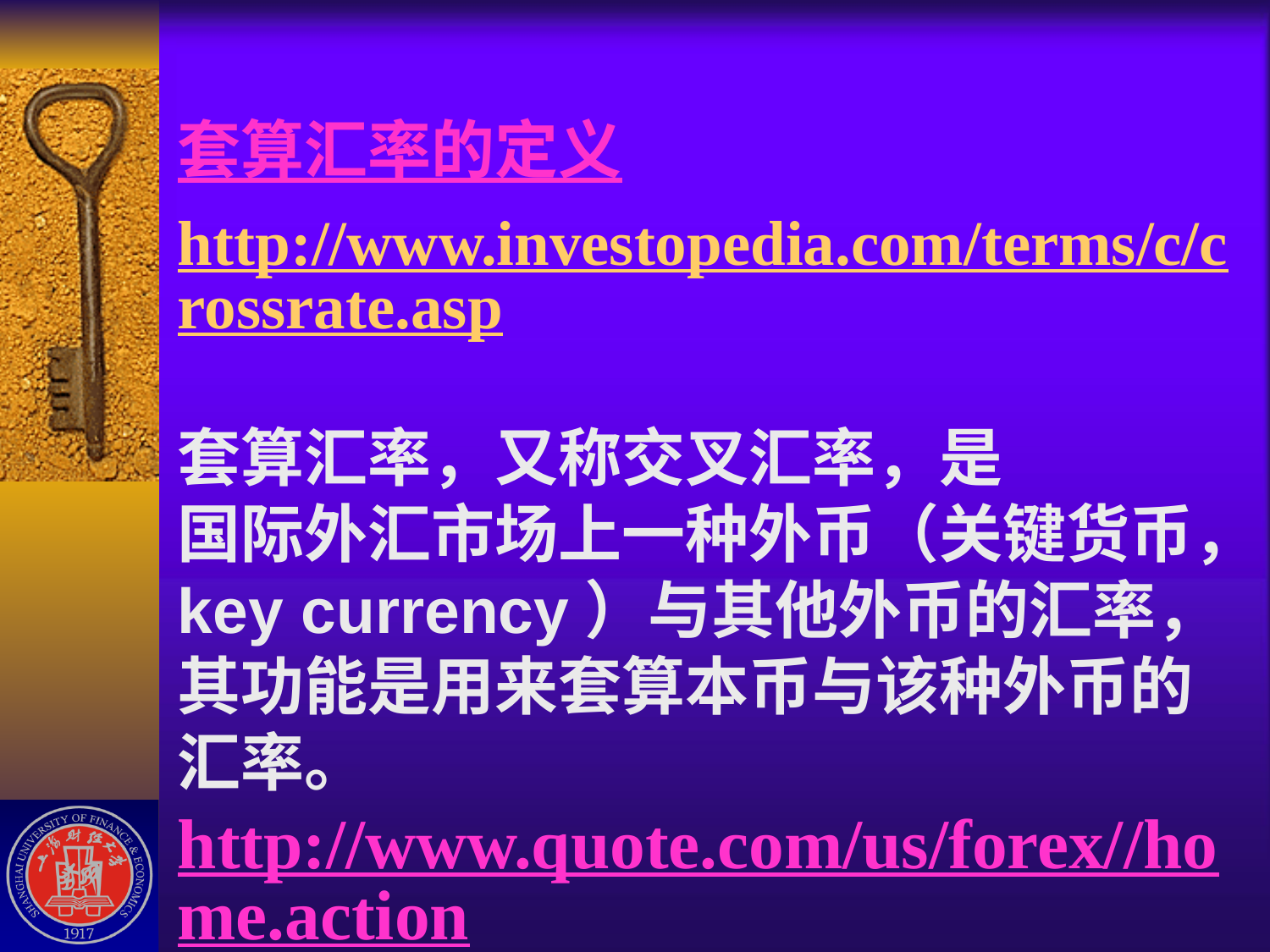

# 套算汇率的定义 http://www.investopedia.com/terms/c/crossrate.asp 套算汇率，又称交叉汇率，是 国际外汇市场上一种外币（关键货币，key currency）与其他外币的汇率，其功能是用来套算本币与该种外币的汇率。 http://www.quote.com/us/forex//home.action